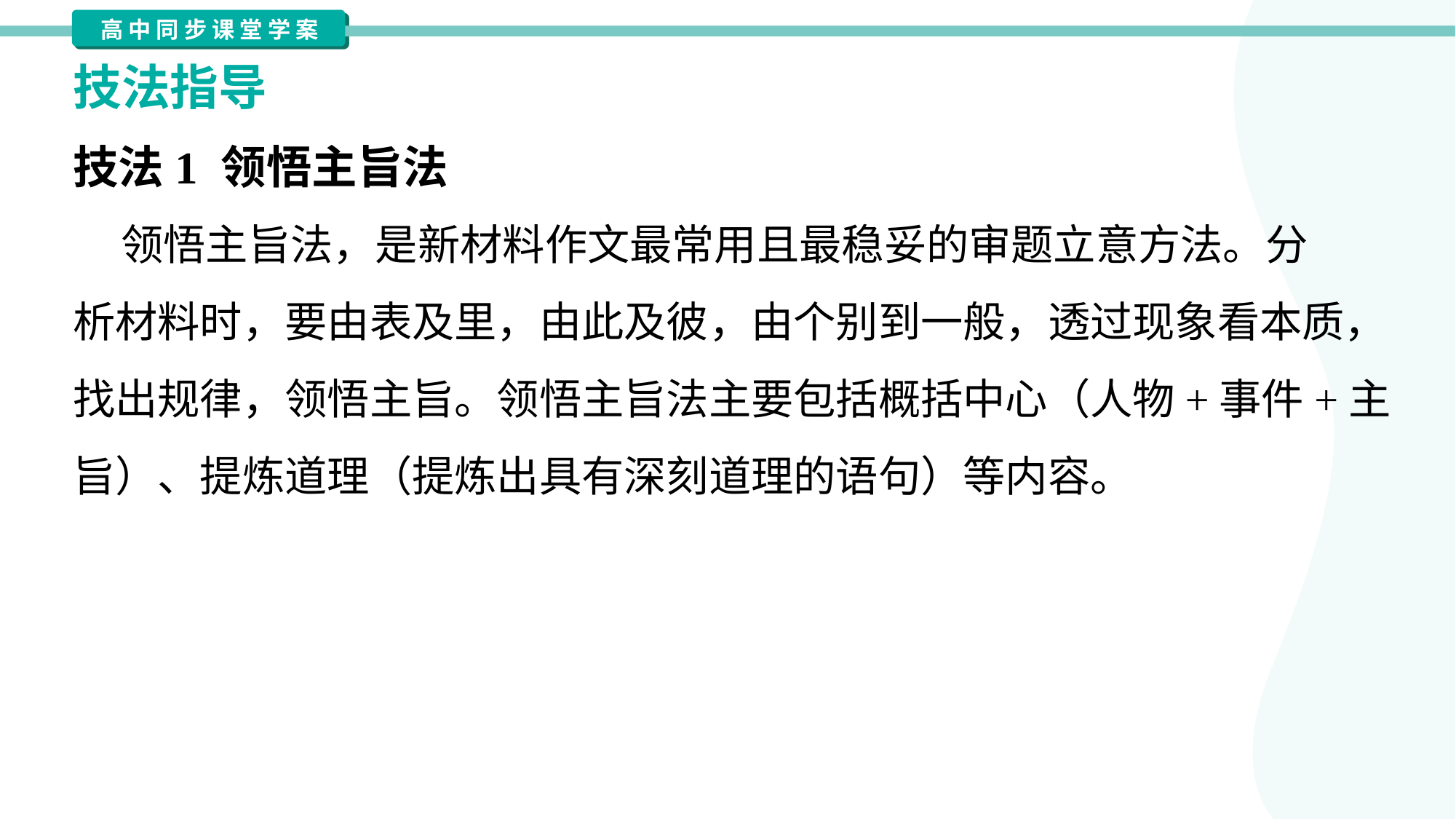

技法指导
技法1 领悟主旨法
    领悟主旨法，是新材料作文最常用且最稳妥的审题立意方法。分
析材料时，要由表及里，由此及彼，由个别到一般，透过现象看本质，
找出规律，领悟主旨。领悟主旨法主要包括概括中心（人物+事件+主
旨）、提炼道理（提炼出具有深刻道理的语句）等内容。